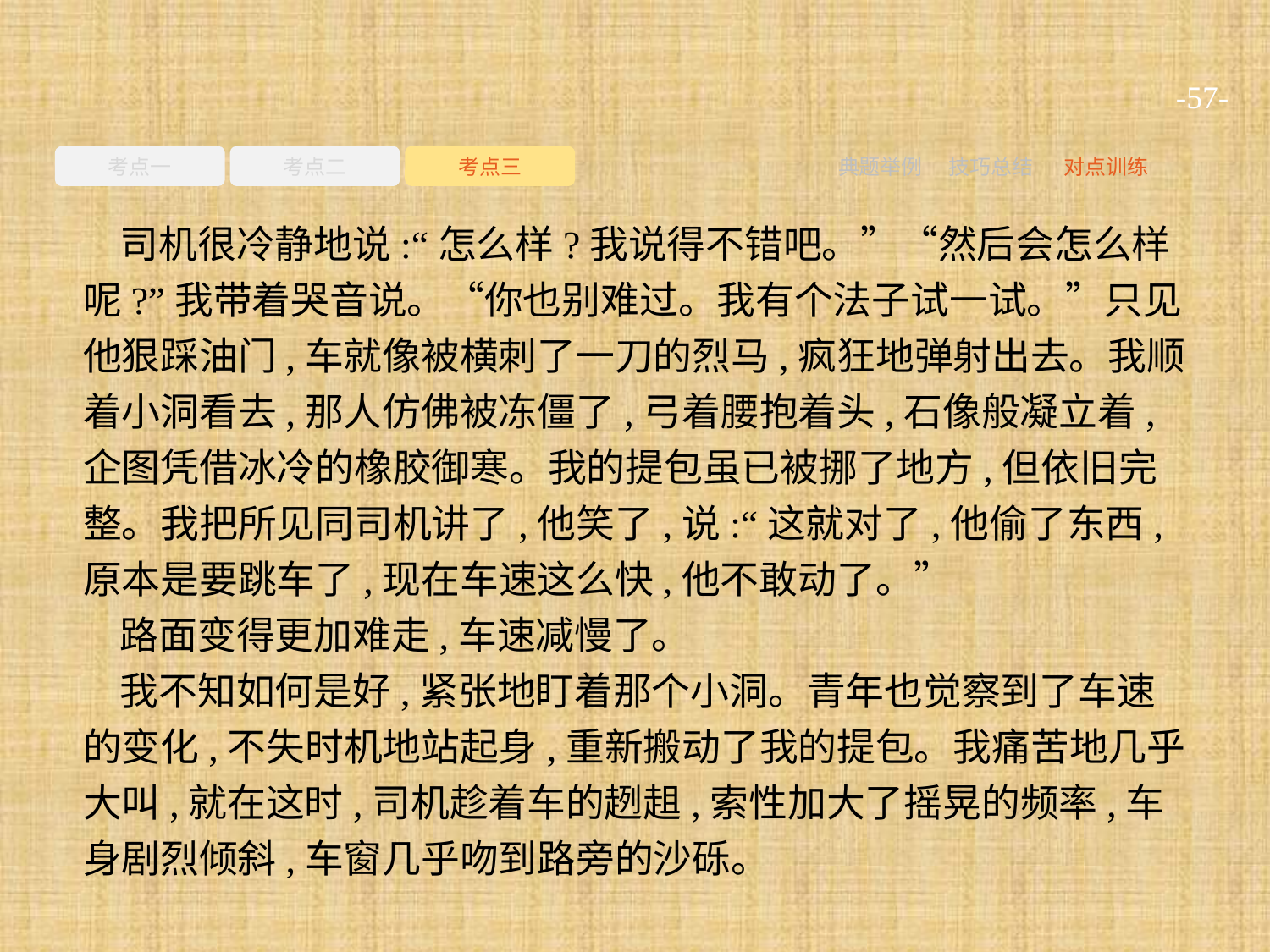

-57-
考点一
考点二
考点三
典题举例
技巧总结
对点训练
司机很冷静地说:“怎么样?我说得不错吧。”“然后会怎么样呢?”我带着哭音说。“你也别难过。我有个法子试一试。”只见他狠踩油门,车就像被横刺了一刀的烈马,疯狂地弹射出去。我顺着小洞看去,那人仿佛被冻僵了,弓着腰抱着头,石像般凝立着,企图凭借冰冷的橡胶御寒。我的提包虽已被挪了地方,但依旧完整。我把所见同司机讲了,他笑了,说:“这就对了,他偷了东西,原本是要跳车了,现在车速这么快,他不敢动了。”
路面变得更加难走,车速减慢了。
我不知如何是好,紧张地盯着那个小洞。青年也觉察到了车速的变化,不失时机地站起身,重新搬动了我的提包。我痛苦地几乎大叫,就在这时,司机趁着车的趔趄,索性加大了摇晃的频率,车身剧烈倾斜,车窗几乎吻到路旁的沙砾。